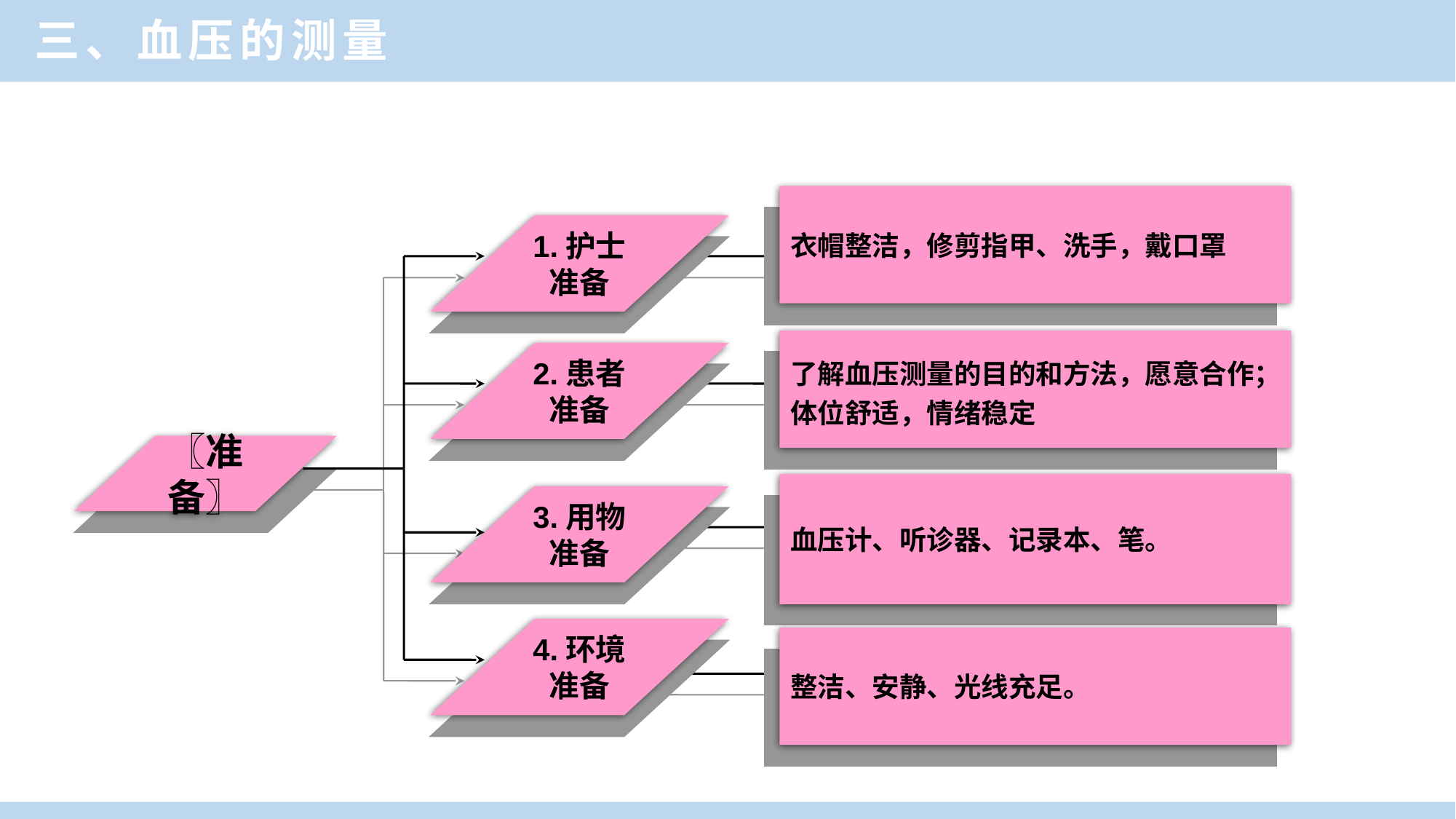

三、血压的测量
衣帽整洁，修剪指甲、洗手，戴口罩

1.护士
准备

了解血压测量的目的和方法，愿意合作；体位舒适，情绪稳定
2.患者
准备

〖准备〗

血压计、听诊器、记录本、笔。
3.用物
准备

4.环境
准备
整洁、安静、光线充足。